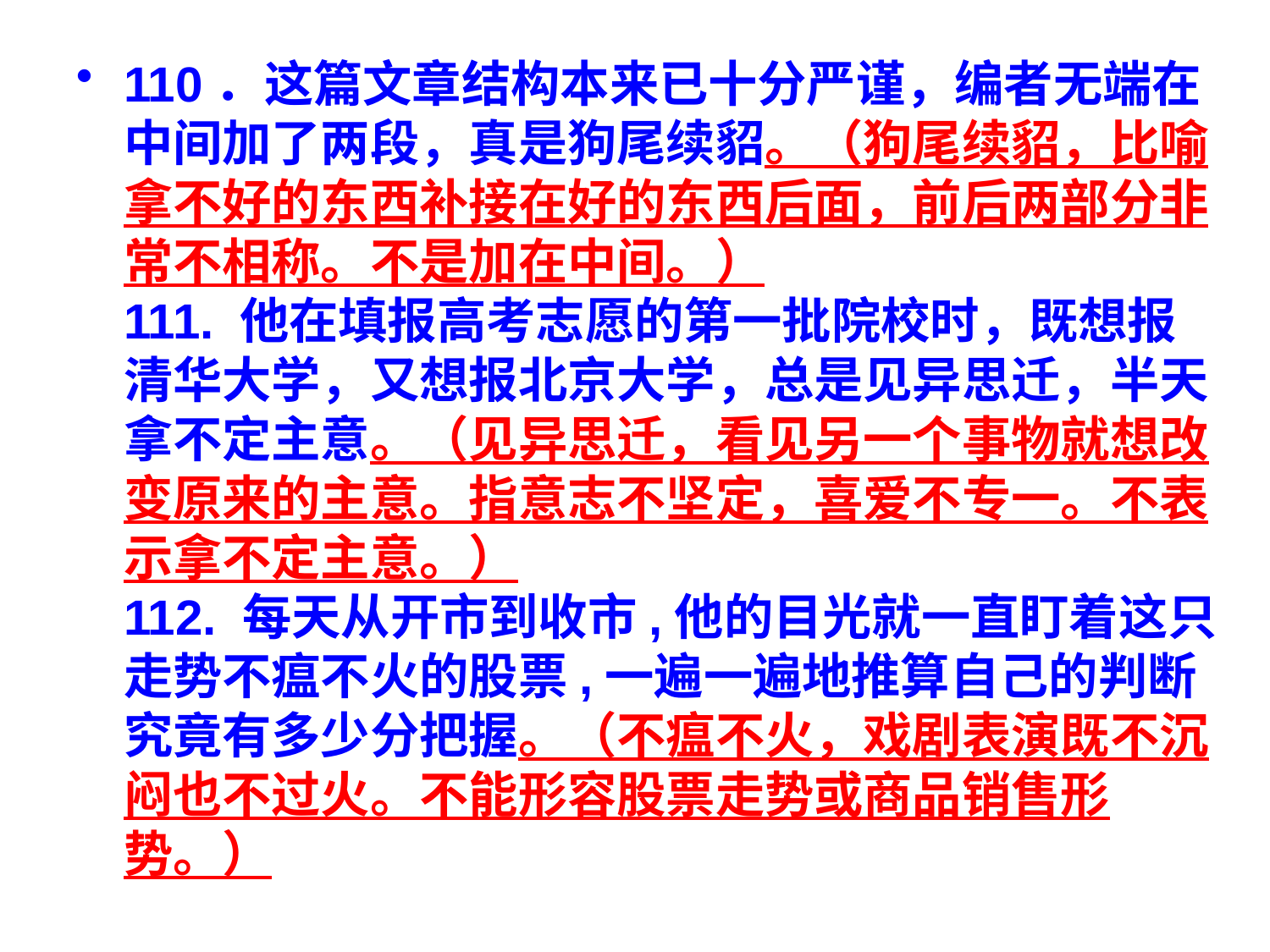

110．这篇文章结构本来已十分严谨，编者无端在中间加了两段，真是狗尾续貂。（狗尾续貂，比喻拿不好的东西补接在好的东西后面，前后两部分非常不相称。不是加在中间。）
111. 他在填报高考志愿的第一批院校时，既想报清华大学，又想报北京大学，总是见异思迁，半天拿不定主意。（见异思迁，看见另一个事物就想改变原来的主意。指意志不坚定，喜爱不专一。不表示拿不定主意。）
112. 每天从开市到收市,他的目光就一直盯着这只走势不瘟不火的股票,一遍一遍地推算自己的判断究竟有多少分把握。（不瘟不火，戏剧表演既不沉闷也不过火。不能形容股票走势或商品销售形势。）